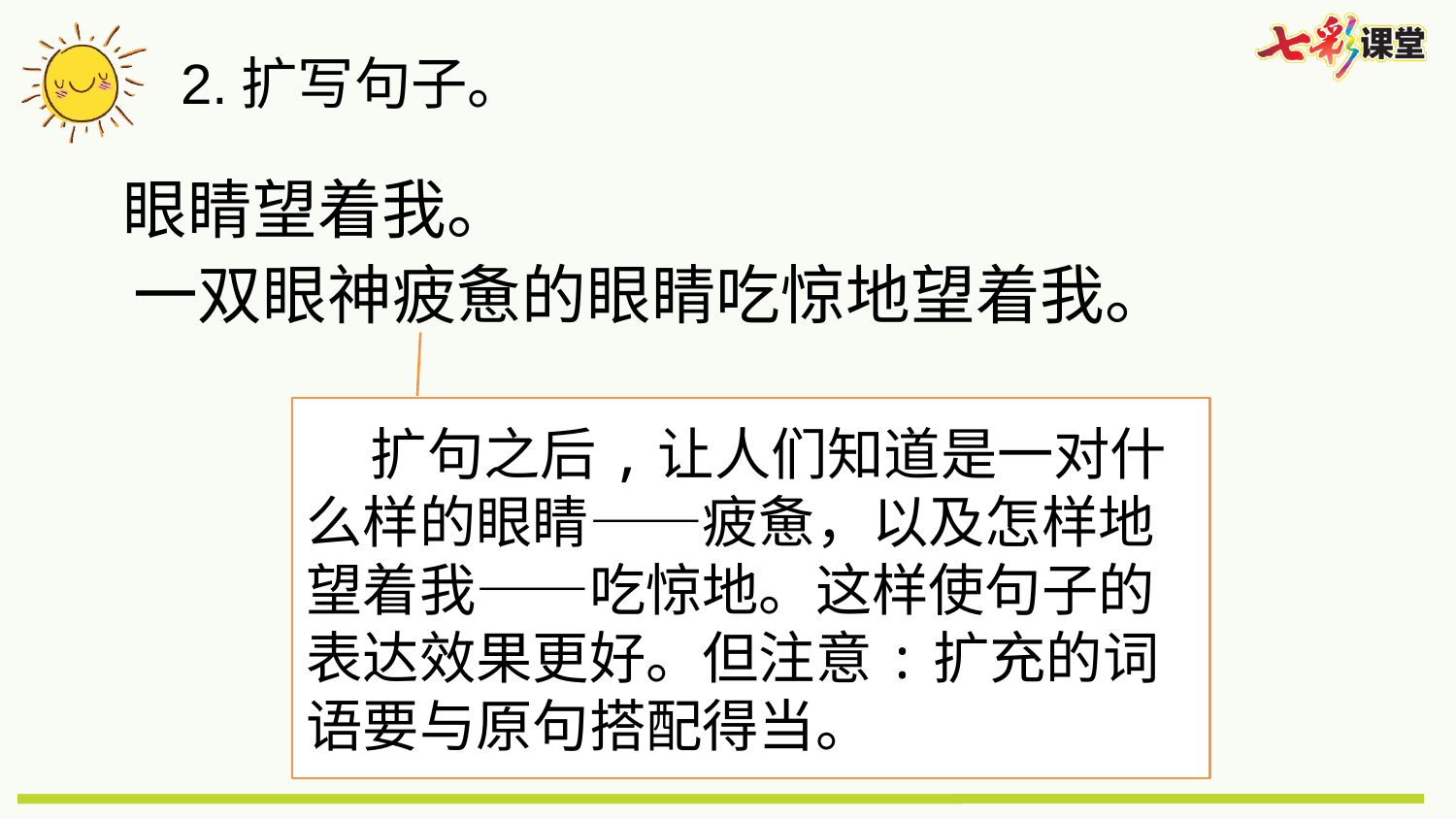

2.扩写句子。
眼睛望着我。
一双眼神疲惫的眼睛吃惊地望着我。
    扩句之后,让人们知道是一对什么样的眼睛——疲惫，以及怎样地望着我——吃惊地。这样使句子的表达效果更好。但注意:扩充的词语要与原句搭配得当。